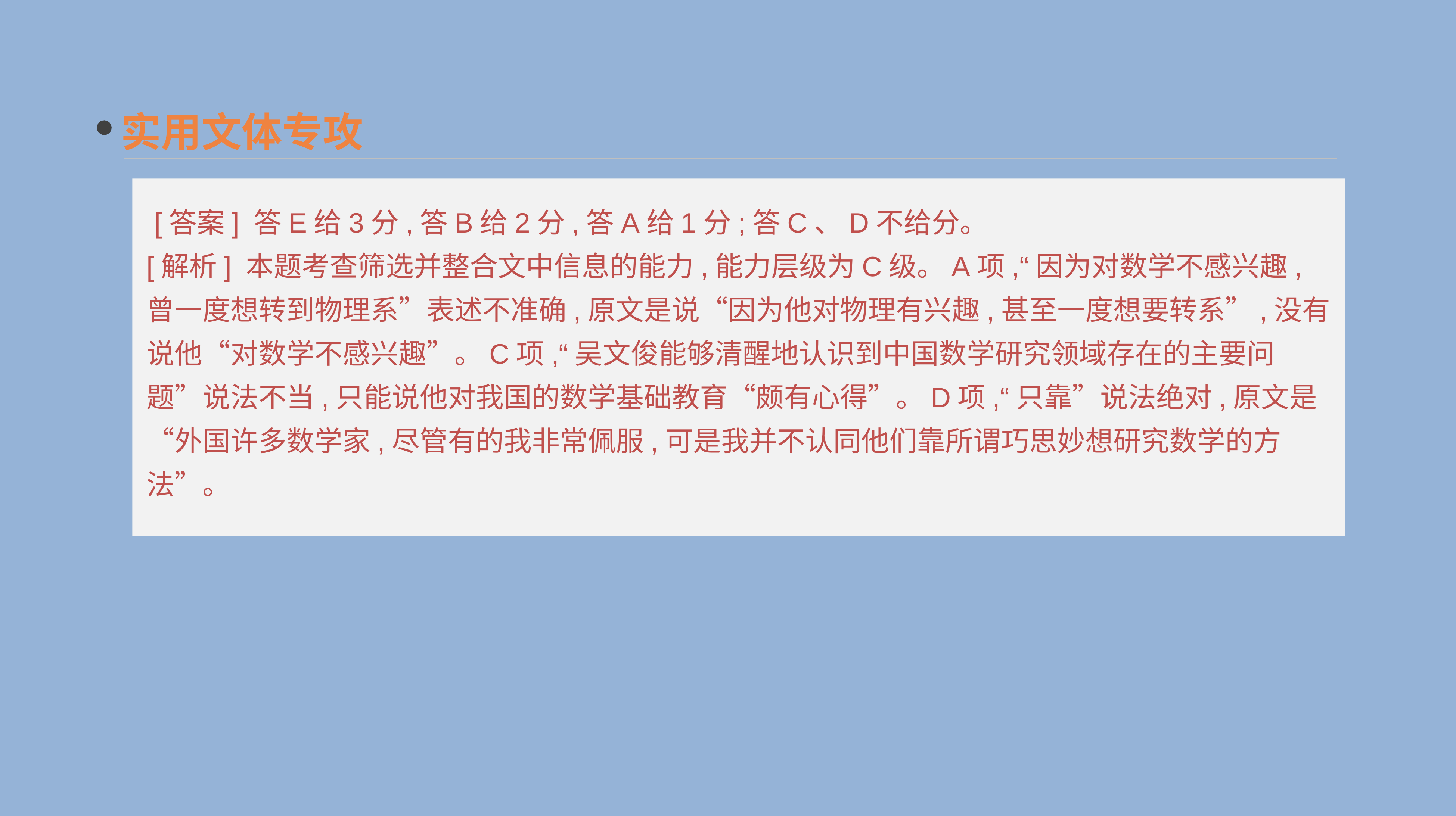

实用文体专攻

 [答案] 答E给3分,答B给2分,答A给1分;答C、D不给分。
[解析] 本题考查筛选并整合文中信息的能力,能力层级为C级。A项,“因为对数学不感兴趣,曾一度想转到物理系”表述不准确,原文是说“因为他对物理有兴趣,甚至一度想要转系”,没有说他“对数学不感兴趣”。C项,“吴文俊能够清醒地认识到中国数学研究领域存在的主要问题”说法不当,只能说他对我国的数学基础教育“颇有心得”。D项,“只靠”说法绝对,原文是“外国许多数学家,尽管有的我非常佩服,可是我并不认同他们靠所谓巧思妙想研究数学的方法”。